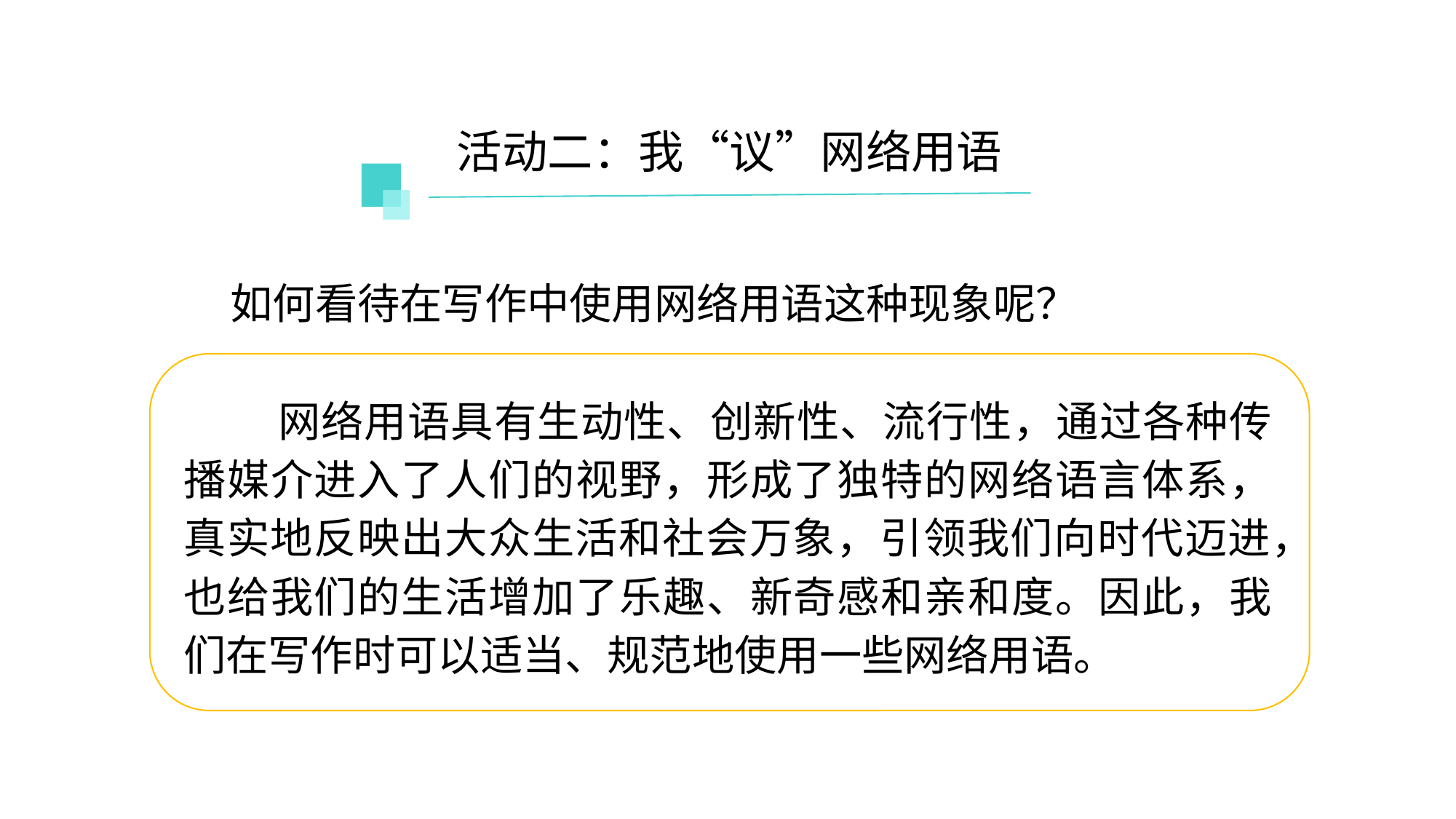

活动二：我“议”网络用语

         如何看待在写作中使用网络用语这种现象呢？

     网络用语具有生动性、创新性、流行性，通过各种传播媒介进入了人们的视野，形成了独特的网络语言体系，真实地反映出大众生活和社会万象，引领我们向时代迈进，也给我们的生活增加了乐趣、新奇感和亲和度。因此，我们在写作时可以适当、规范地使用一些网络用语。